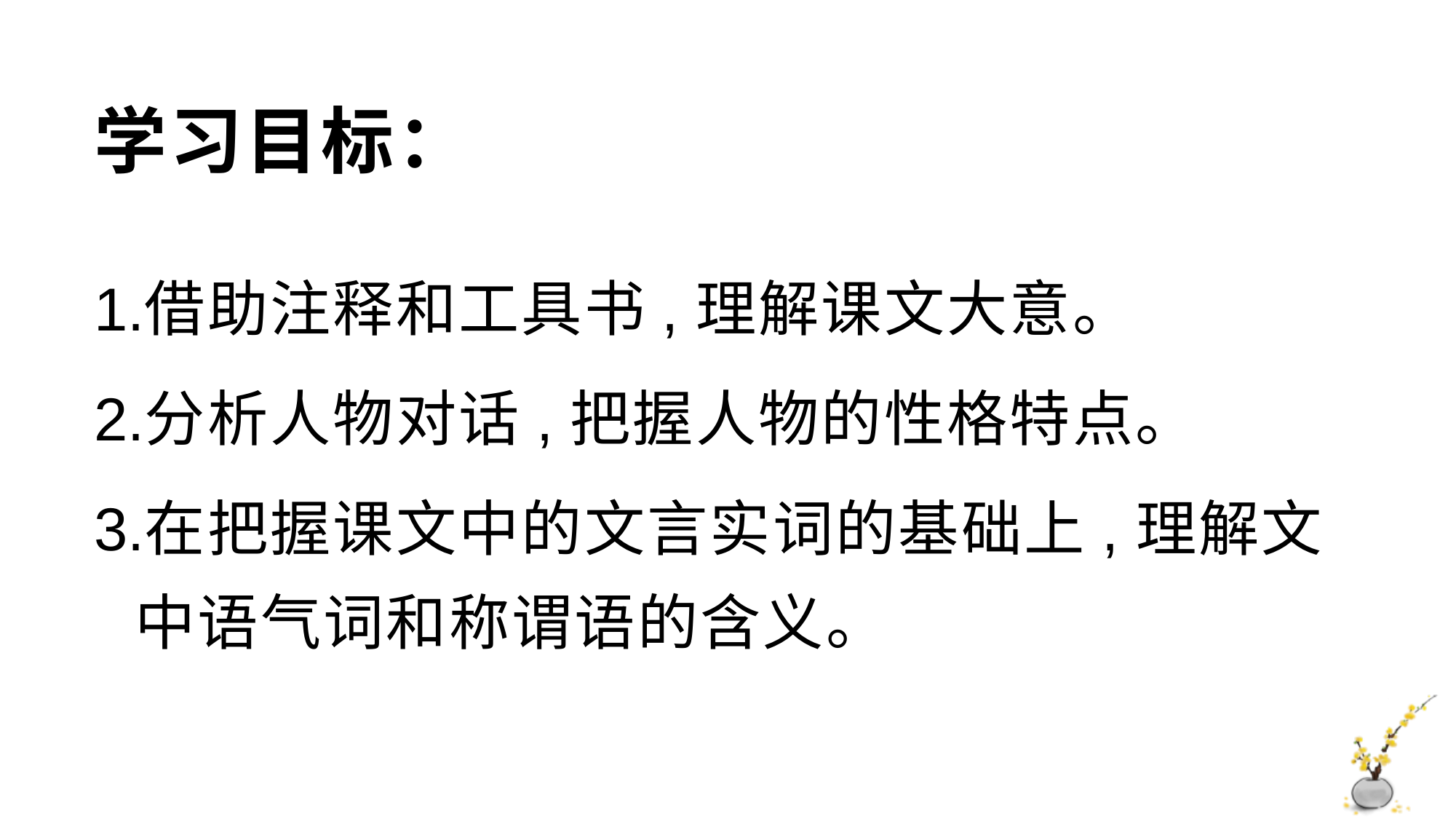

# 学习目标：
借助注释和工具书,理解课文大意。
分析人物对话,把握人物的性格特点。
在把握课文中的文言实词的基础上,理解文中语气词和称谓语的含义。